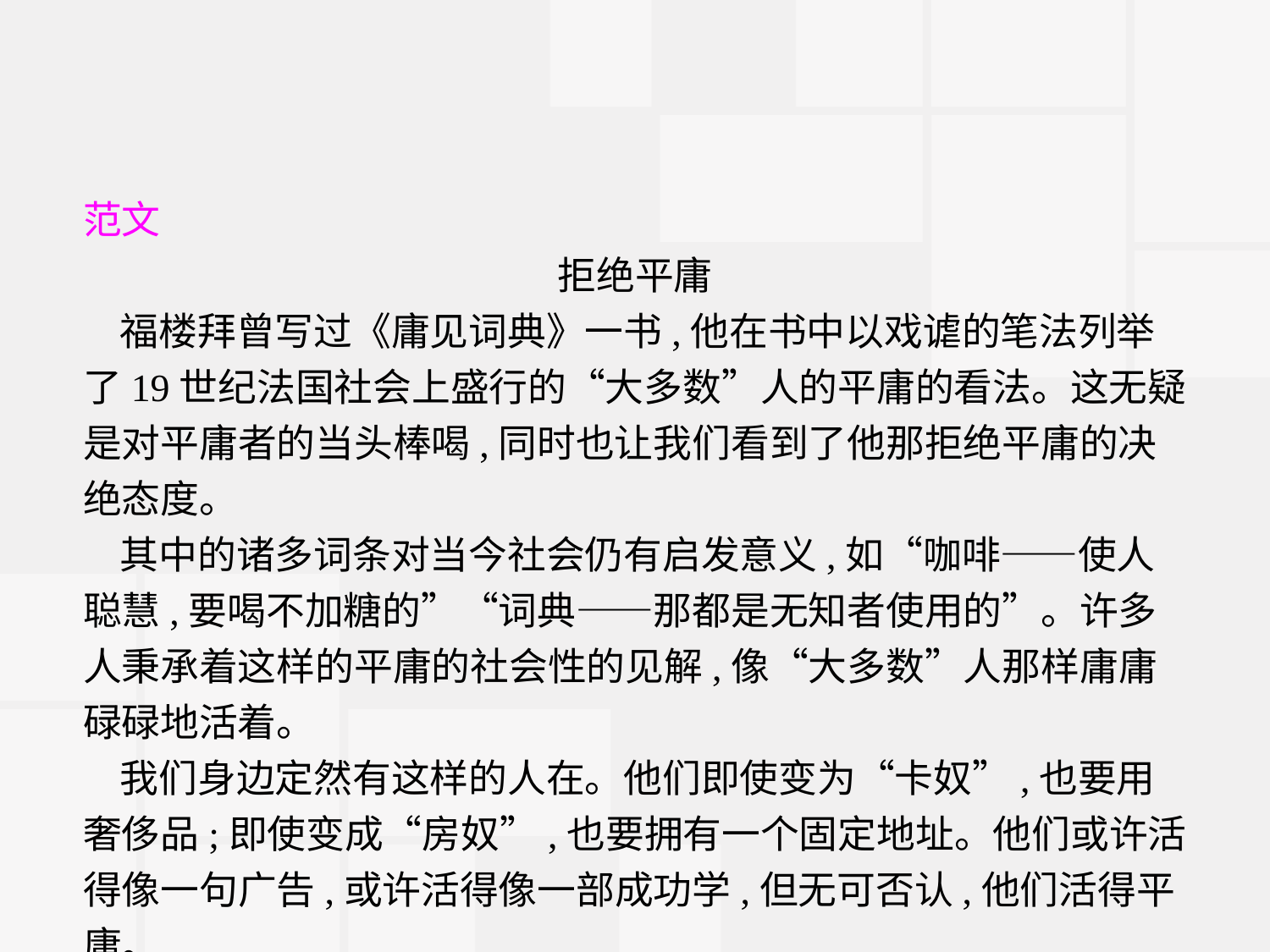

范文
拒绝平庸
福楼拜曾写过《庸见词典》一书,他在书中以戏谑的笔法列举了19世纪法国社会上盛行的“大多数”人的平庸的看法。这无疑是对平庸者的当头棒喝,同时也让我们看到了他那拒绝平庸的决绝态度。
其中的诸多词条对当今社会仍有启发意义,如“咖啡——使人聪慧,要喝不加糖的”“词典——那都是无知者使用的”。许多人秉承着这样的平庸的社会性的见解,像“大多数”人那样庸庸碌碌地活着。
我们身边定然有这样的人在。他们即使变为“卡奴”,也要用奢侈品;即使变成“房奴”,也要拥有一个固定地址。他们或许活得像一句广告,或许活得像一部成功学,但无可否认,他们活得平庸。